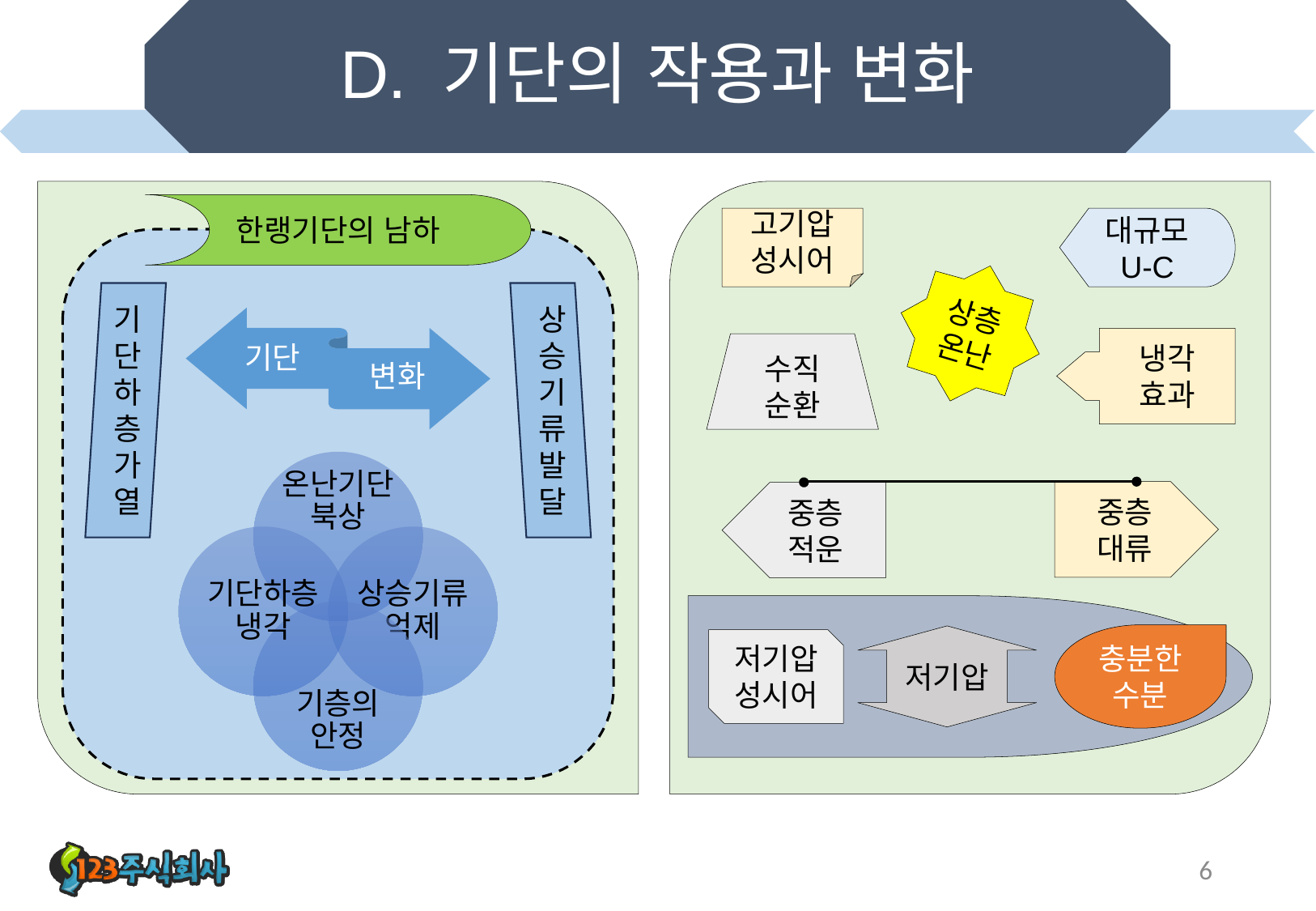

# D. 기단의 작용과 변화

한랭기단의 남하
고기압
성시어
대규모
U-C

상층
온난
기단하층가열
상승기류발달
기단
변화
냉각 효과
수직 순환
온난기단
북상
상승기류억제
기층의 안정
기단하층냉각
중층 대류
중층 적운

충분한
수분
저기압
저기압
성시어
6